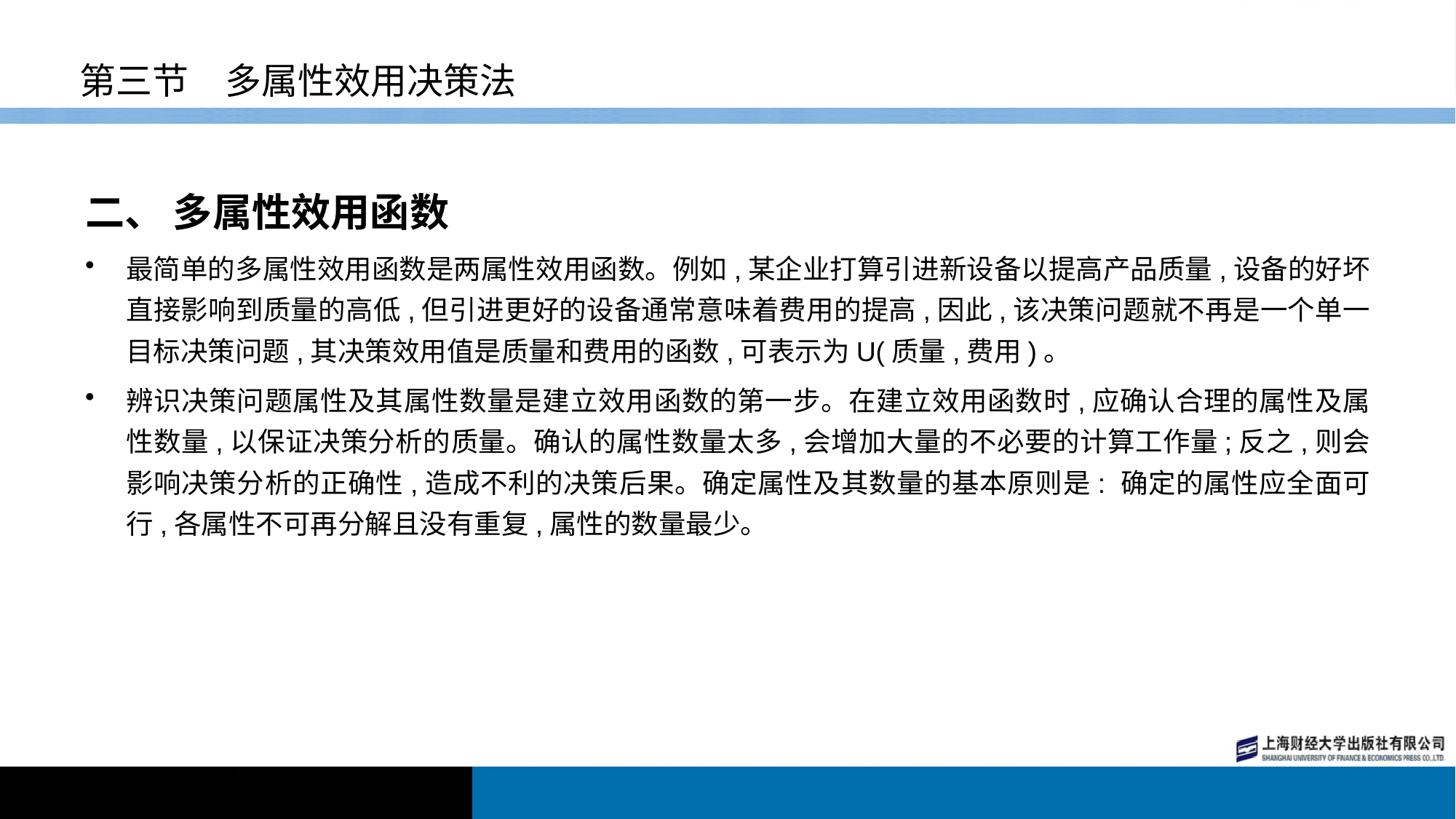

# 第三节　多属性效用决策法
二、 多属性效用函数
最简单的多属性效用函数是两属性效用函数。例如,某企业打算引进新设备以提高产品质量,设备的好坏直接影响到质量的高低,但引进更好的设备通常意味着费用的提高,因此,该决策问题就不再是一个单一目标决策问题,其决策效用值是质量和费用的函数,可表示为U(质量,费用)。
辨识决策问题属性及其属性数量是建立效用函数的第一步。在建立效用函数时,应确认合理的属性及属性数量,以保证决策分析的质量。确认的属性数量太多,会增加大量的不必要的计算工作量;反之,则会影响决策分析的正确性,造成不利的决策后果。确定属性及其数量的基本原则是: 确定的属性应全面可行,各属性不可再分解且没有重复,属性的数量最少。
14